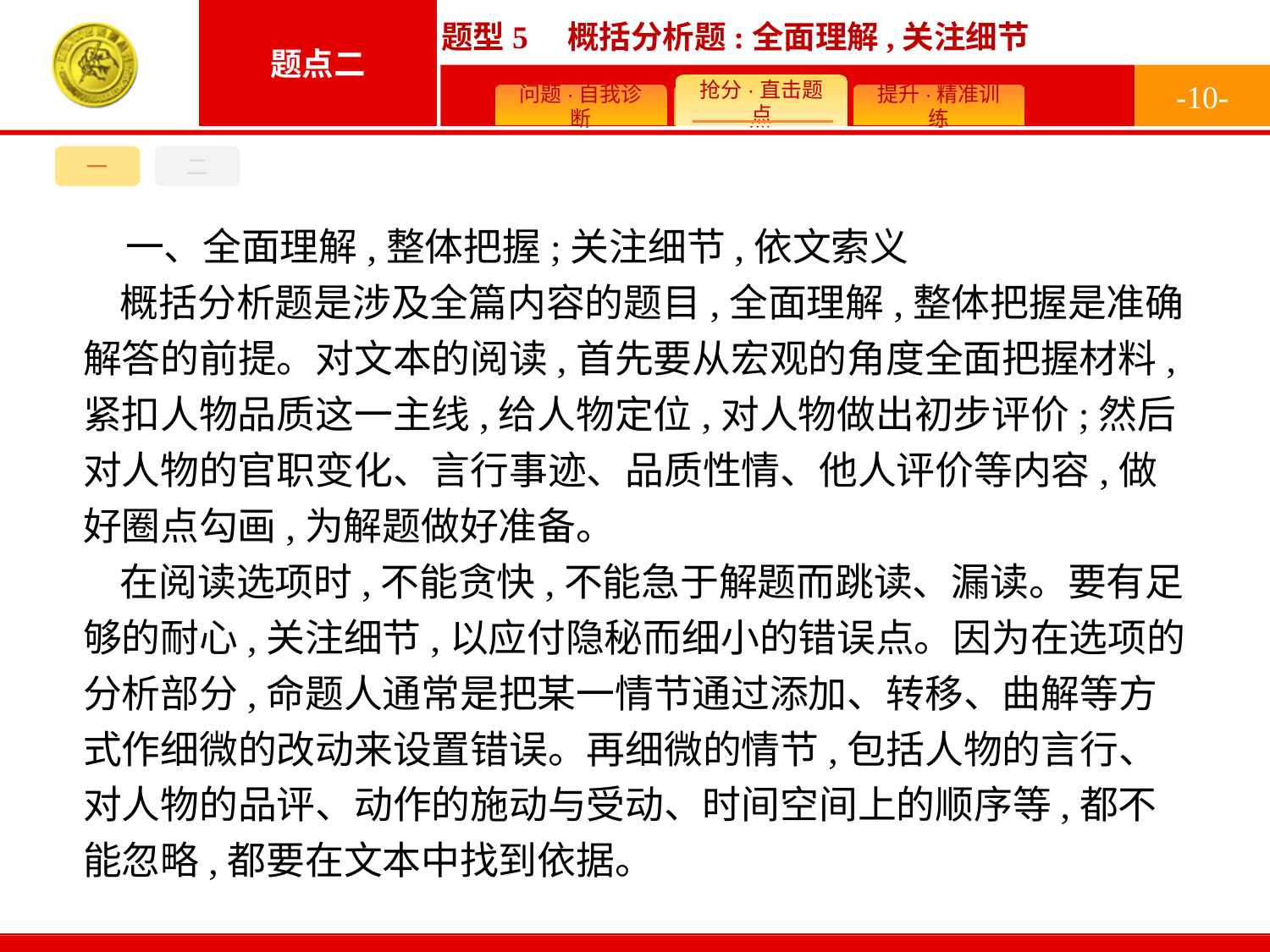

-10-
一
二
一、全面理解,整体把握;关注细节,依文索义
概括分析题是涉及全篇内容的题目,全面理解,整体把握是准确解答的前提。对文本的阅读,首先要从宏观的角度全面把握材料,紧扣人物品质这一主线,给人物定位,对人物做出初步评价;然后对人物的官职变化、言行事迹、品质性情、他人评价等内容,做好圈点勾画,为解题做好准备。
在阅读选项时,不能贪快,不能急于解题而跳读、漏读。要有足够的耐心,关注细节,以应付隐秘而细小的错误点。因为在选项的分析部分,命题人通常是把某一情节通过添加、转移、曲解等方式作细微的改动来设置错误。再细微的情节,包括人物的言行、对人物的品评、动作的施动与受动、时间空间上的顺序等,都不能忽略,都要在文本中找到依据。